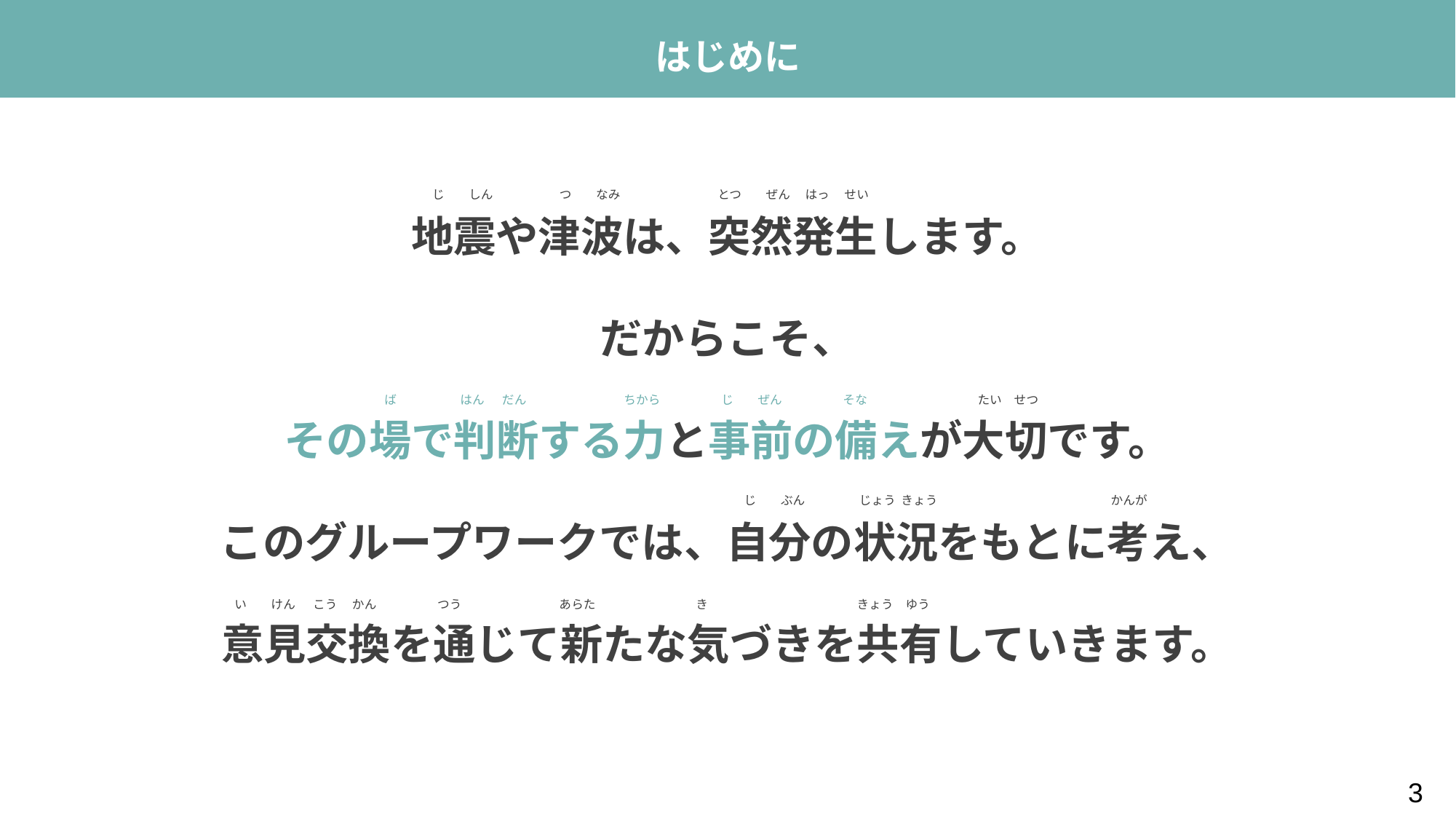

はじめに
じ　　しん　　　　　  つ　　なみ　　　　　　　　とつ　　ぜん　 はっ　 せい
地震や津波は、突然発生します。
だからこそ、
その場で判断する力と事前の備えが大切です。
このグループワークでは、自分の状況をもとに考え、
意見交換を通じて新たな気づきを共有していきます。

ば　　　　　 はん 　 だん　　　　　　　　ちから　　　　　じ　　ぜん　　　　　そな　　　　　　　　　たい　せつ
　じ　　ぶん　　　　  じょう  きょう　　　　　　　　　　　　　　 かんが
い　　けん　  こう　 かん　　　　　つう　　　　　　　　あらた　　　　　　　　 き　　　　　　　　　　　　 きょう　ゆう
3